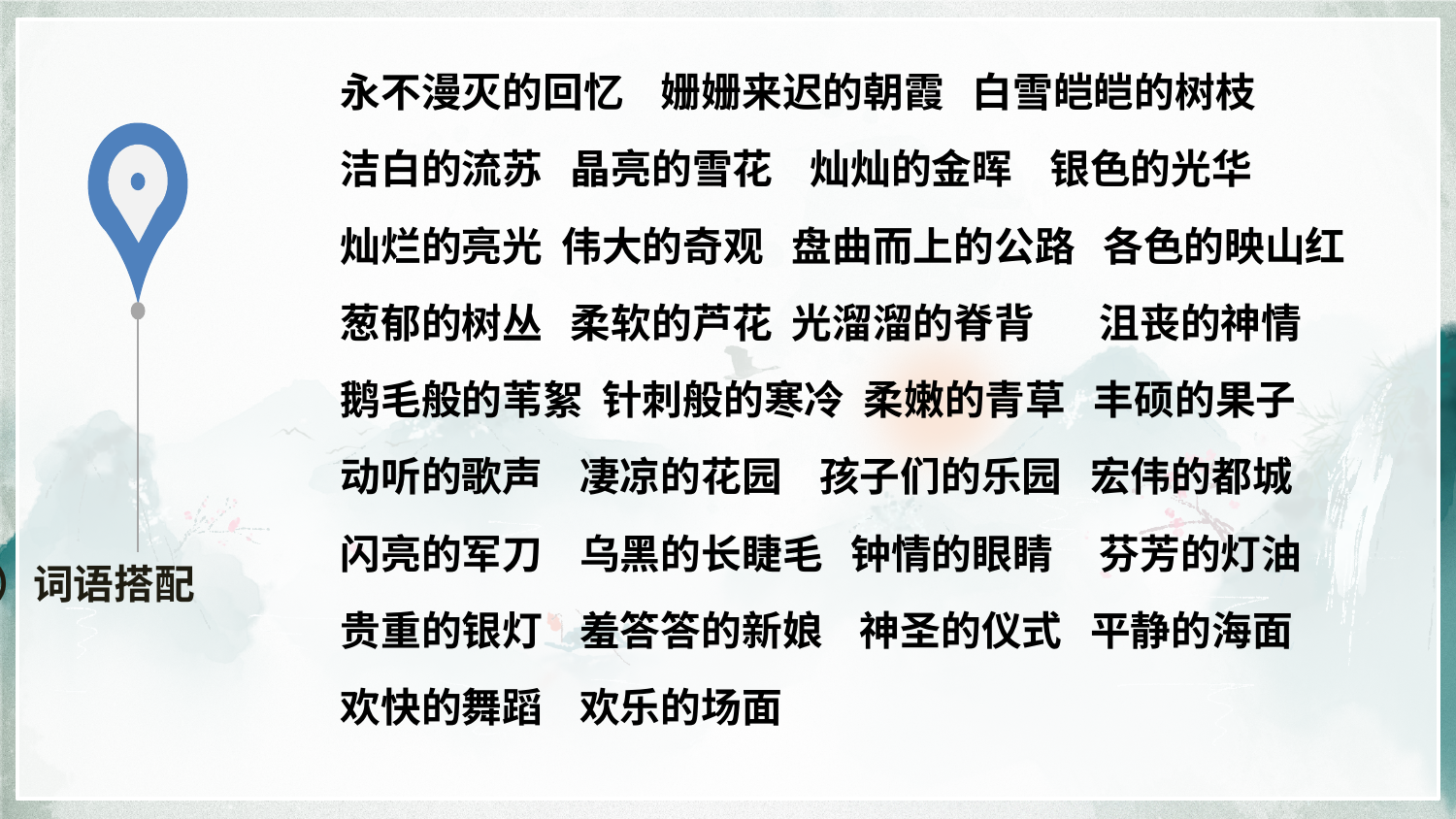

永不漫灭的回忆    姗姗来迟的朝霞   白雪皑皑的树枝
洁白的流苏   晶亮的雪花    灿灿的金晖    银色的光华
灿烂的亮光  伟大的奇观   盘曲而上的公路   各色的映山红
葱郁的树丛   柔软的芦花  光溜溜的脊背       沮丧的神情
鹅毛般的苇絮  针刺般的寒冷  柔嫩的青草   丰硕的果子
动听的歌声    凄凉的花园    孩子们的乐园   宏伟的都城
闪亮的军刀    乌黑的长睫毛   钟情的眼睛     芬芳的灯油
贵重的银灯    羞答答的新娘    神圣的仪式   平静的海面
欢快的舞蹈    欢乐的场面

（六）词语搭配